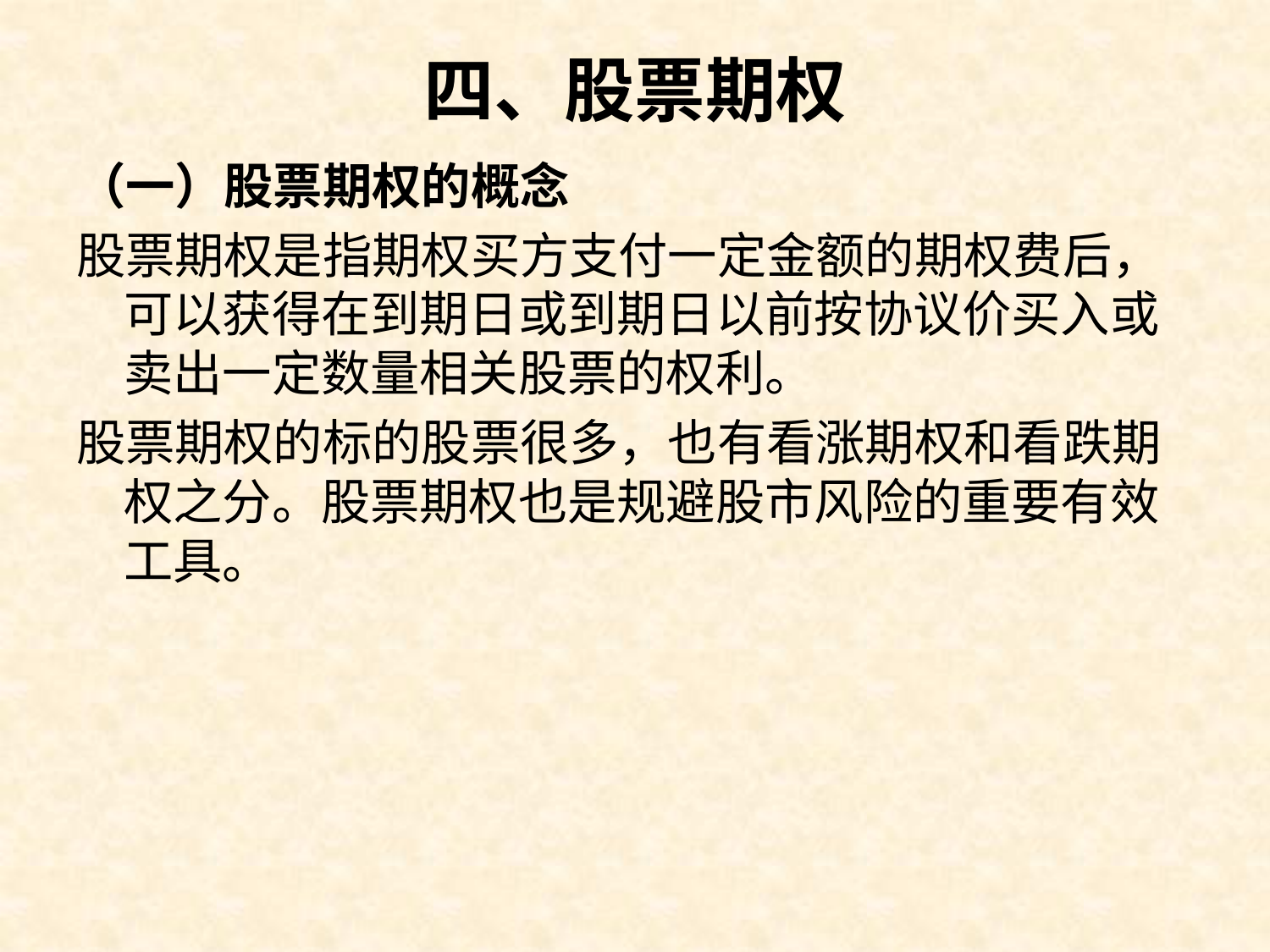

# 四、股票期权
（一）股票期权的概念
股票期权是指期权买方支付一定金额的期权费后，可以获得在到期日或到期日以前按协议价买入或卖出一定数量相关股票的权利。
股票期权的标的股票很多，也有看涨期权和看跌期权之分。股票期权也是规避股市风险的重要有效工具。